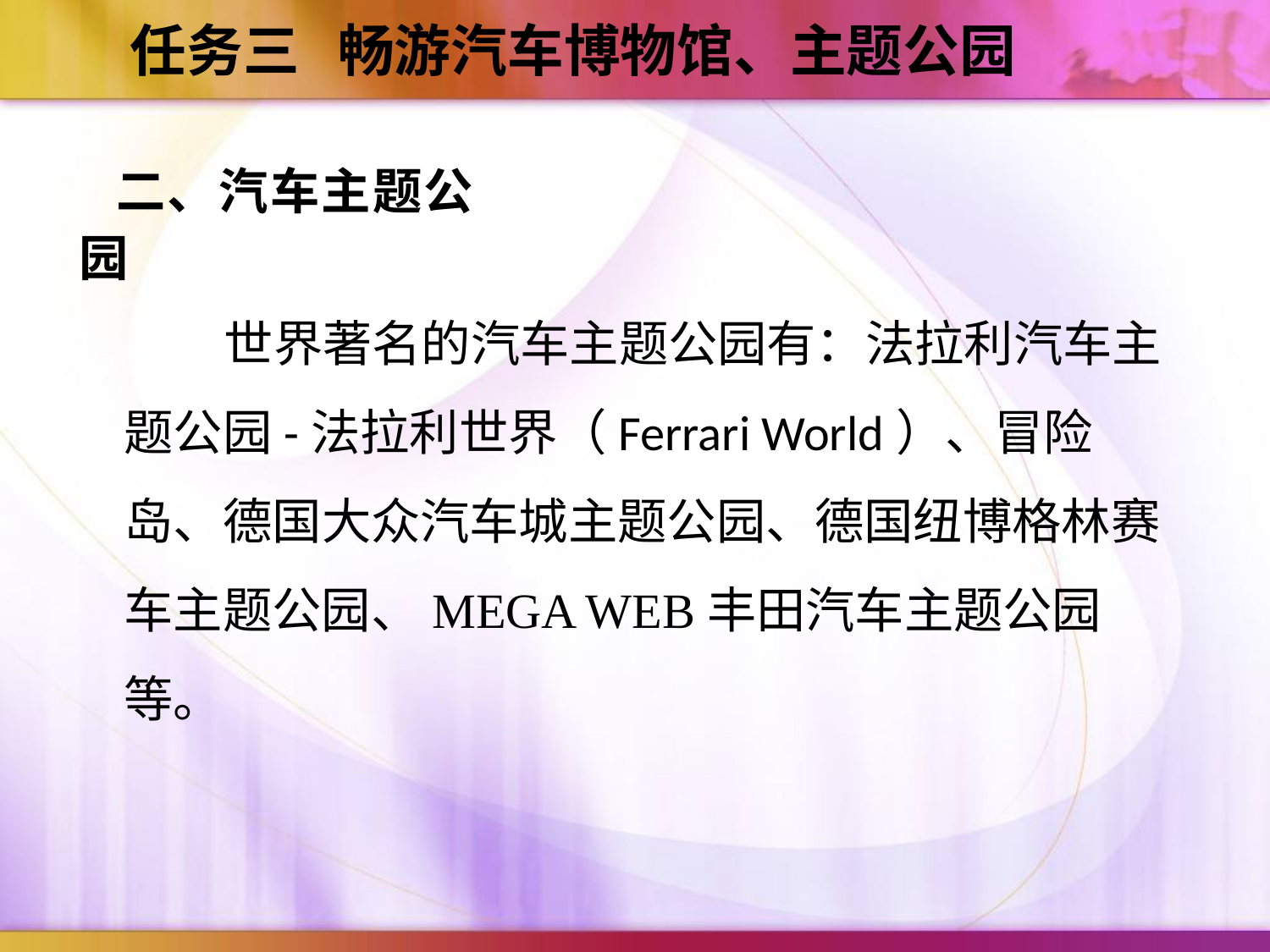

任务三   畅游汽车博物馆、主题公园
二、汽车主题公园
        世界著名的汽车主题公园有：法拉利汽车主题公园-法拉利世界（Ferrari World）、冒险岛、德国大众汽车城主题公园、德国纽博格林赛车主题公园、MEGA WEB丰田汽车主题公园等。